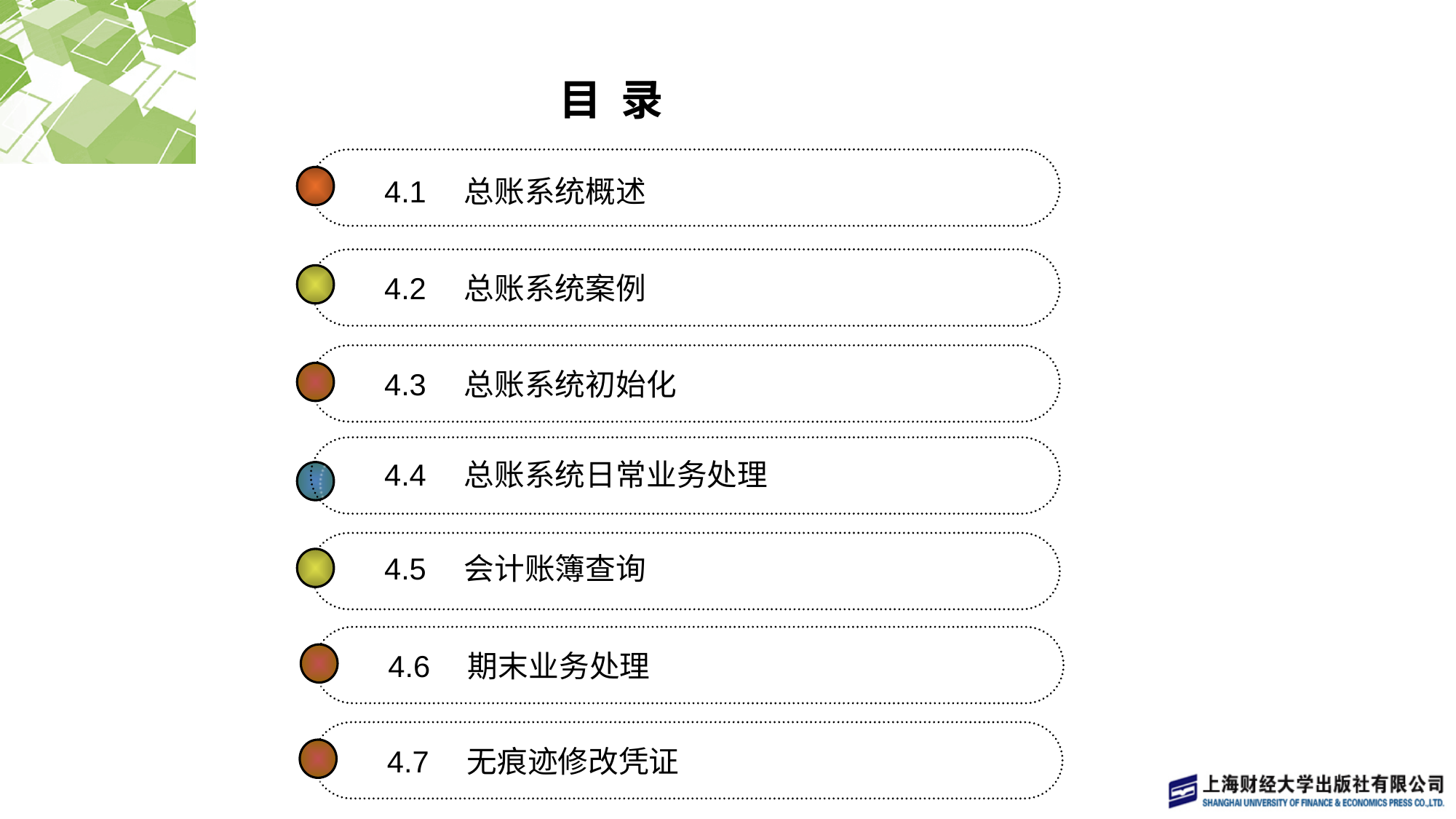

# 目  录

4.1　总账系统概述

4.2　总账系统案例

4.3　总账系统初始化

4.4　总账系统日常业务处理

4.5　会计账簿查询

4.6　期末业务处理

4.7　无痕迹修改凭证